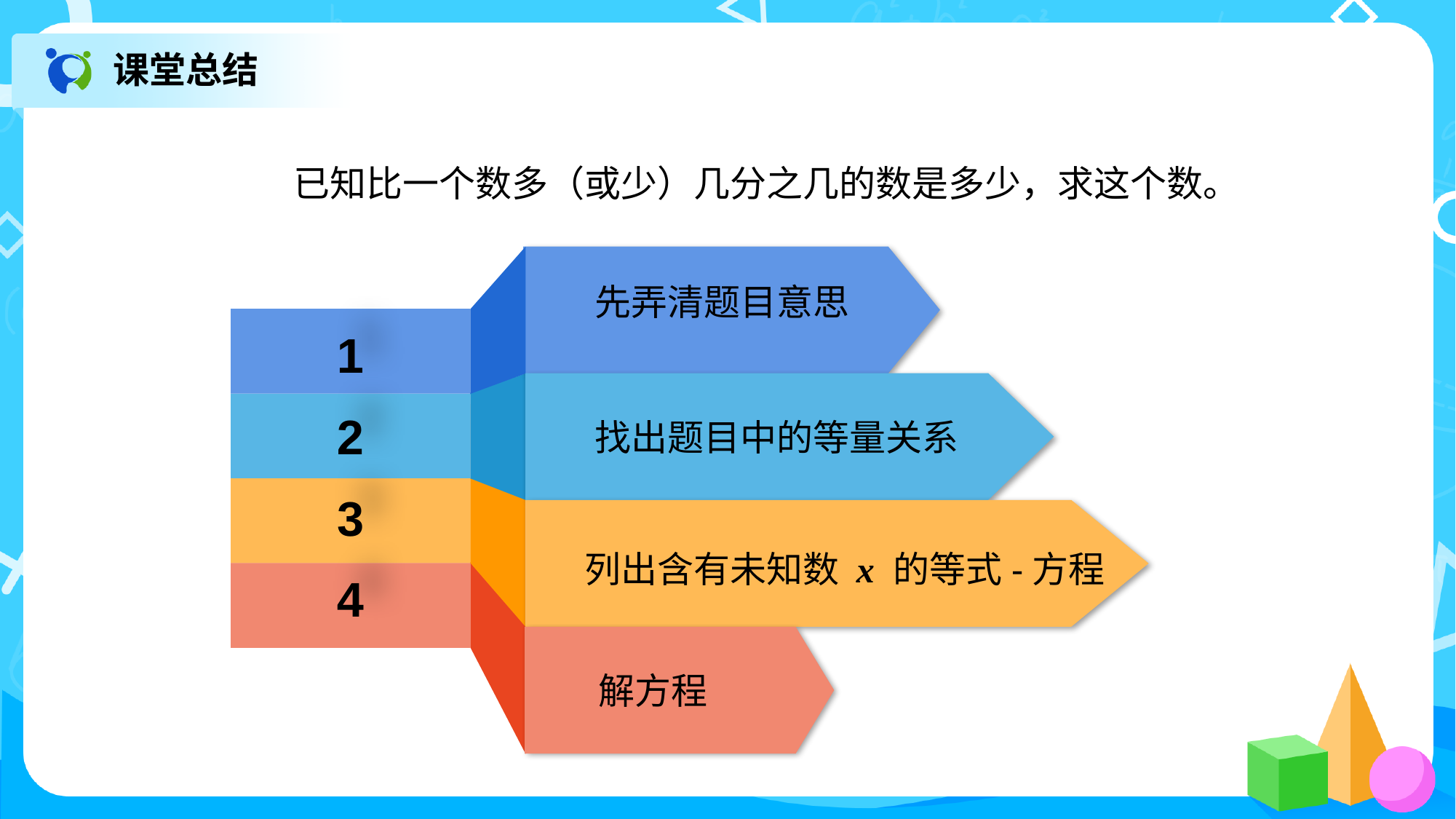

课堂总结
已知比一个数多（或少）几分之几的数是多少，求这个数。

先弄清题目意思
找出题目中的等量关系
列出含有未知数 x 的等式-方程
解方程
1
2
3
4